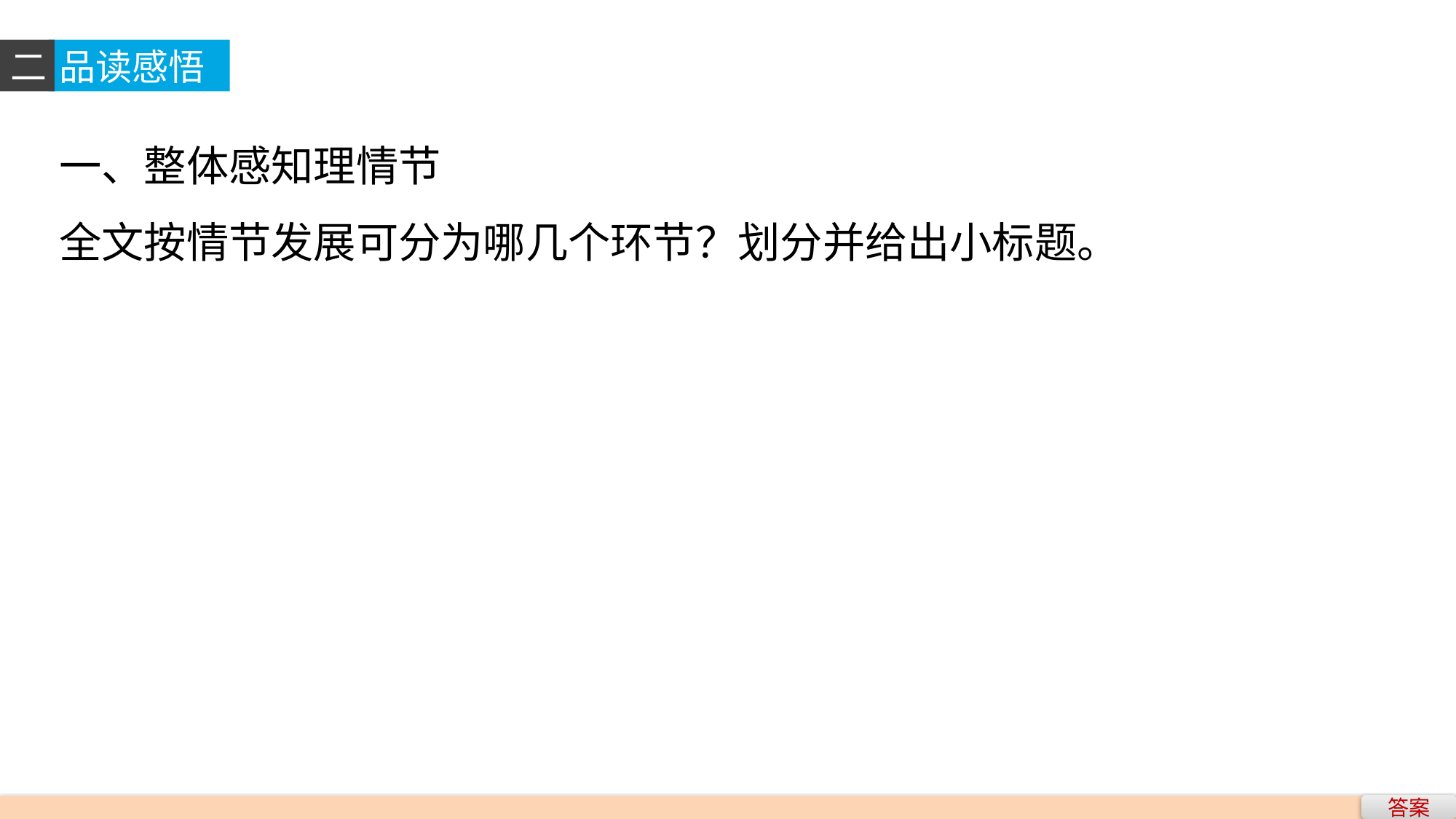

二
品读感悟
一、整体感知理情节
全文按情节发展可分为哪几个环节？划分并给出小标题。
答案